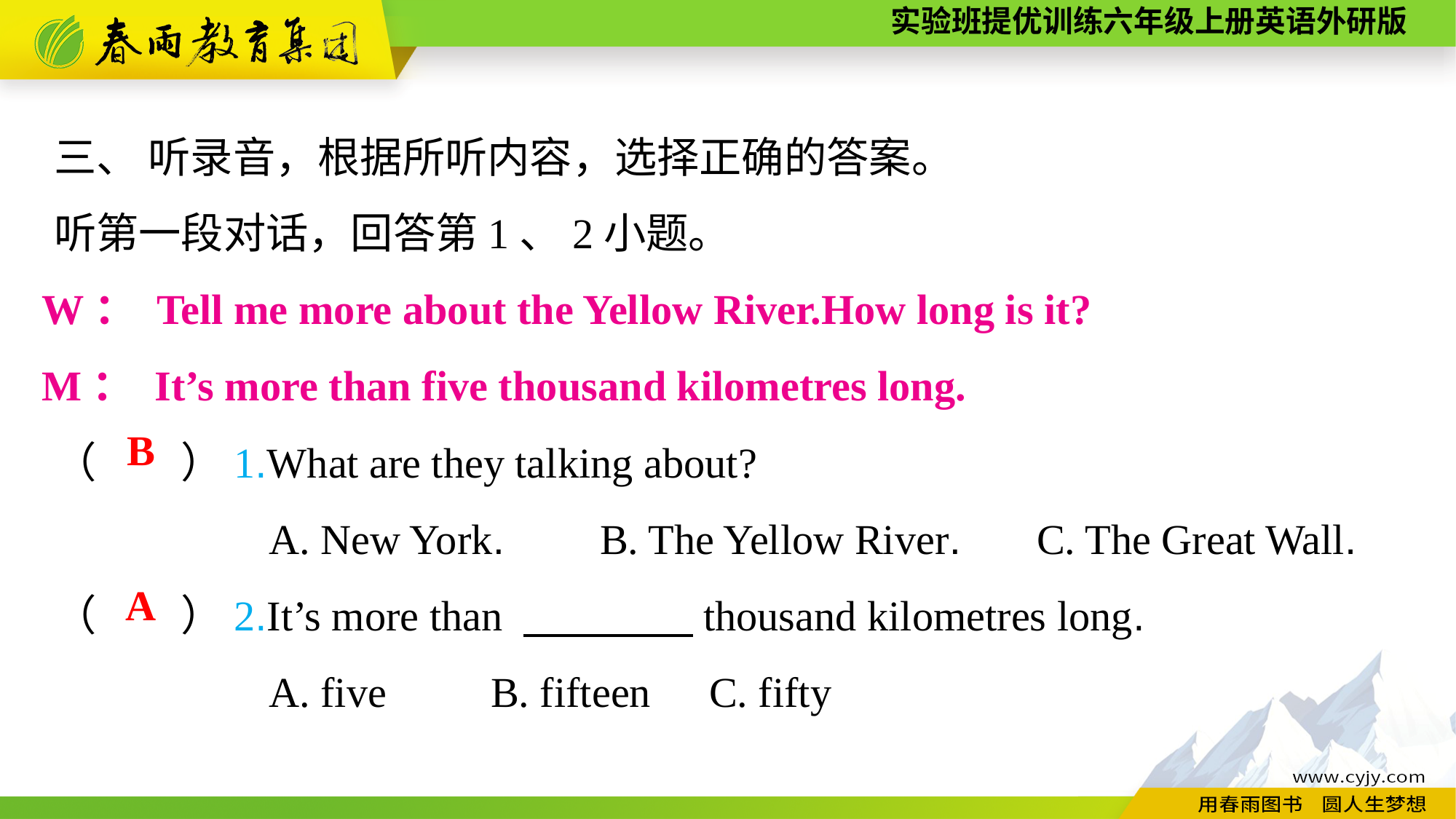

三、 听录音，根据所听内容，选择正确的答案。
听第一段对话，回答第1、2小题。

（　　）1.What are they talking about?
A. New York.	B. The Yellow River.	C. The Great Wall.
（　　）2.It’s more than 　　　　thousand kilometres long.
A. five	B. fifteen	C. fifty
W： Tell me more about the Yellow River.How long is it?
M： It’s more than five thousand kilometres long.
B
A